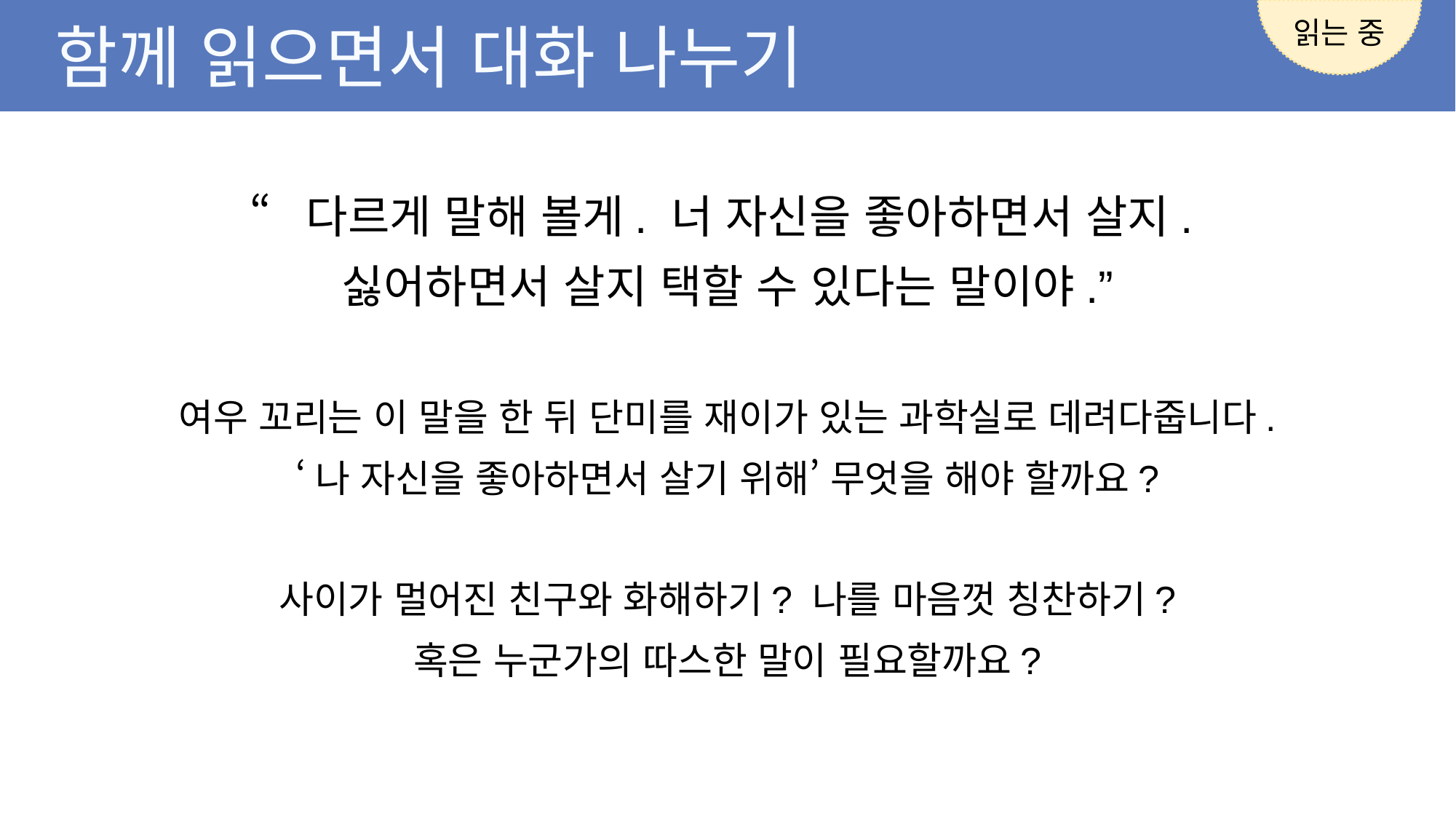

읽는 중

함께 읽으면서 대화 나누기
“다르게 말해 볼게. 너 자신을 좋아하면서 살지.
싫어하면서 살지 택할 수 있다는 말이야.”

여우 꼬리는 이 말을 한 뒤 단미를 재이가 있는 과학실로 데려다줍니다.
‘나 자신을 좋아하면서 살기 위해’ 무엇을 해야 할까요?

사이가 멀어진 친구와 화해하기? 나를 마음껏 칭찬하기?
혹은 누군가의 따스한 말이 필요할까요?